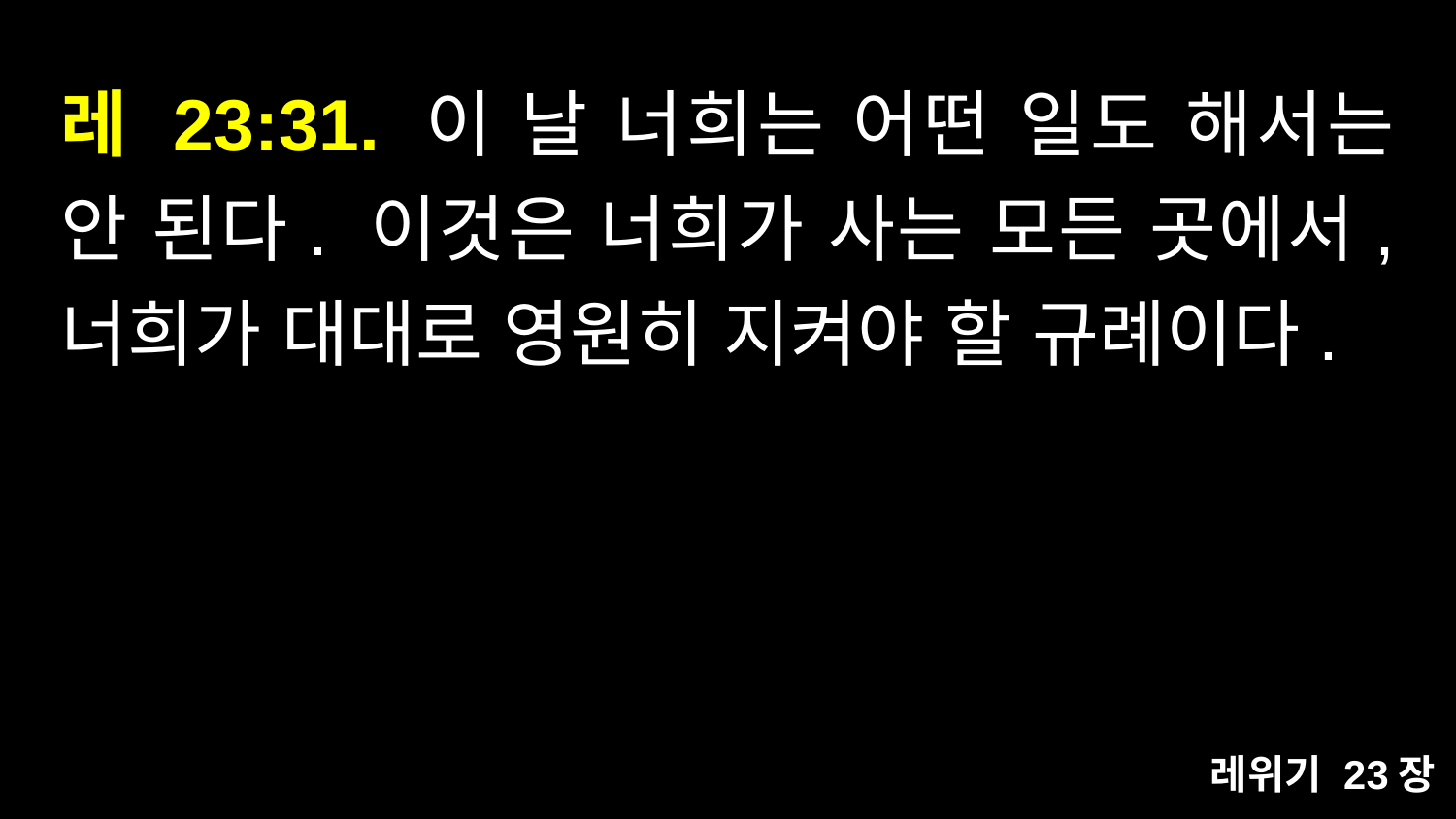

# 레 23:31. 이 날 너희는 어떤 일도 해서는 안 된다. 이것은 너희가 사는 모든 곳에서, 너희가 대대로 영원히 지켜야 할 규례이다.
레위기 23장